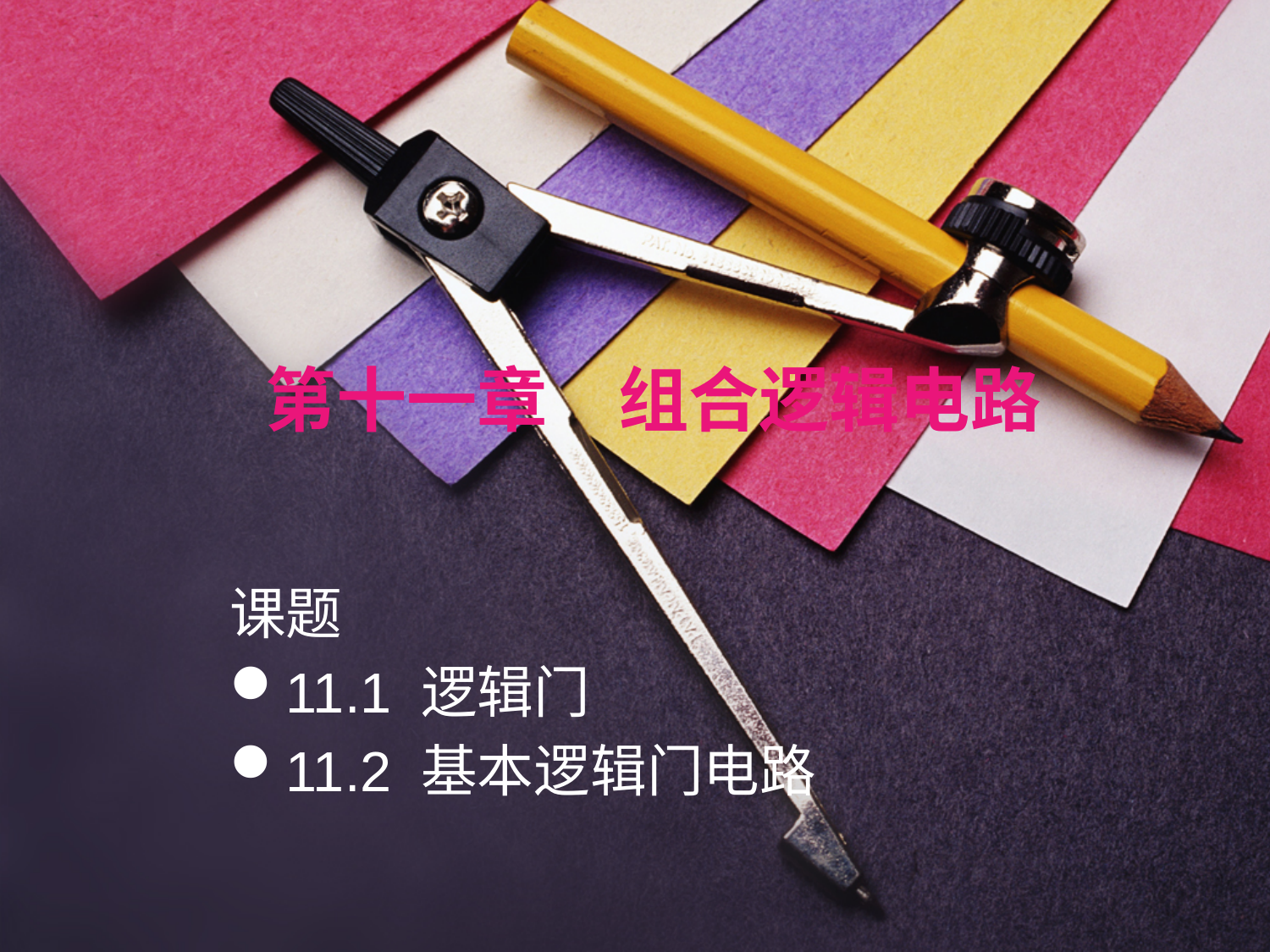

# 第十一章　组合逻辑电路
课题
11.1 逻辑门
11.2 基本逻辑门电路